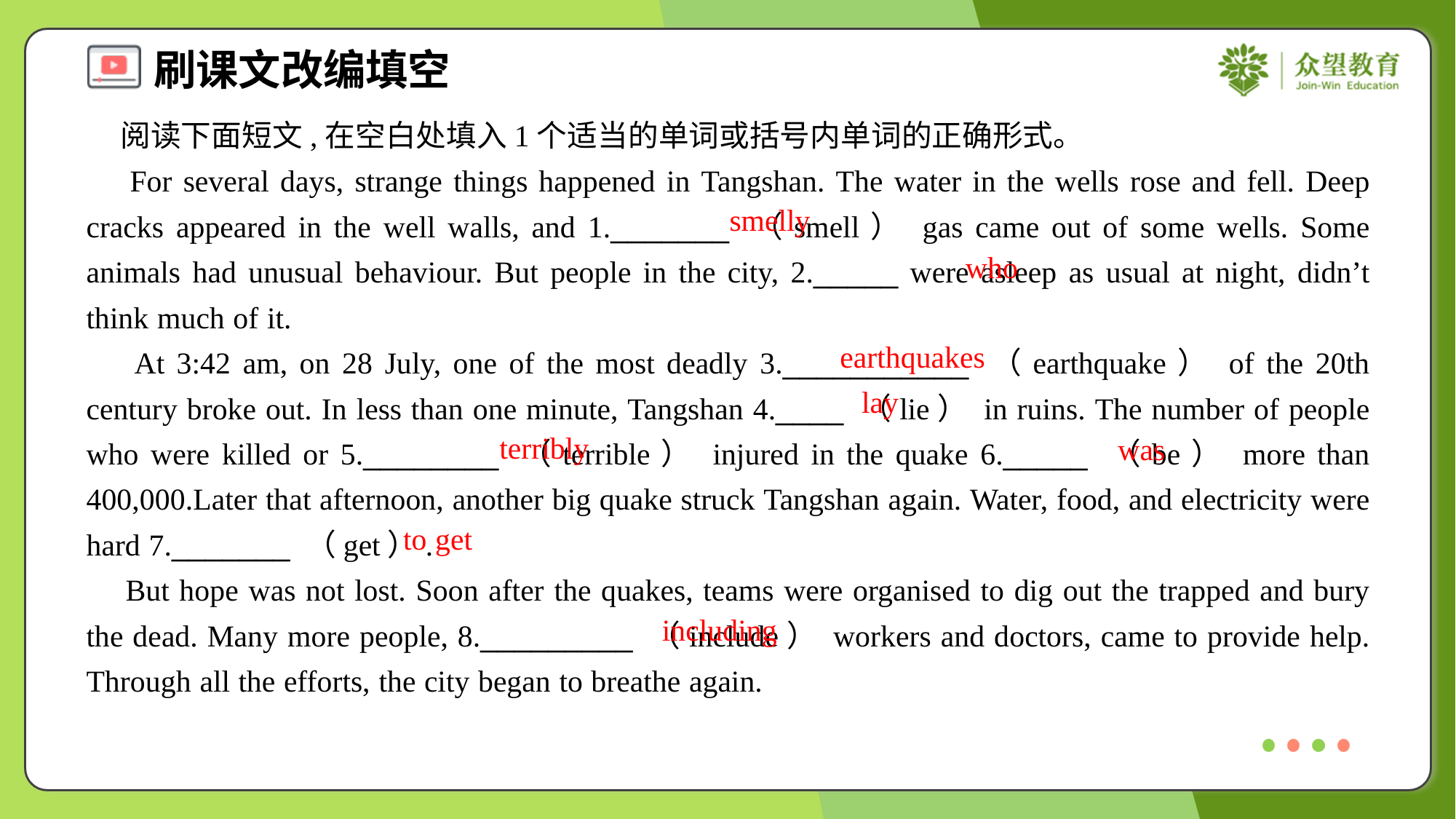

阅读下面短文,在空白处填入1个适当的单词或括号内单词的正确形式。
    For several days, strange things happened in Tangshan. The water in the wells rose and fell. Deep cracks appeared in the well walls, and 1._______ （smell） gas came out of some wells. Some animals had unusual behaviour. But people in the city, 2._____ were asleep as usual at night, didn’t think much of it.
    At 3:42 am, on 28 July, one of the most deadly 3.___________ （earthquake） of the 20th century broke out. In less than one minute, Tangshan 4.____ （lie） in ruins. The number of people who were killed or 5.________ （terrible） injured in the quake 6._____ （be） more than 400,000.Later that afternoon, another big quake struck Tangshan again. Water, food, and electricity were hard 7._______ （get）.
    But hope was not lost. Soon after the quakes, teams were organised to dig out the trapped and bury the dead. Many more people, 8._________ （include） workers and doctors, came to provide help. Through all the efforts, the city began to breathe again.

smelly
who
earthquakes
lay
terribly
was
to get
including